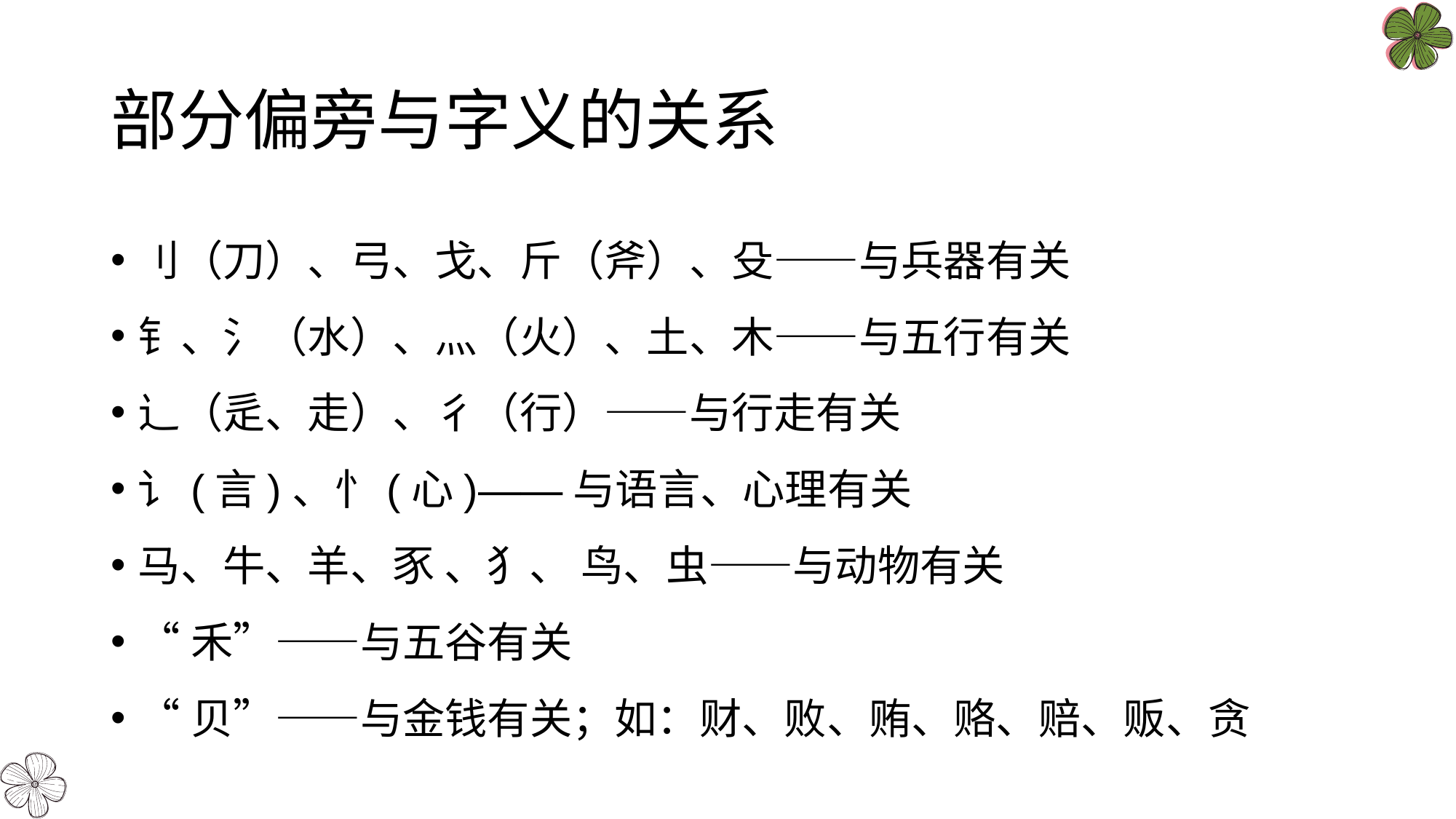

# 部分偏旁与字义的关系
刂（刀）、弓、戈、斤（斧）、殳——与兵器有关
钅、氵（水）、灬（火）、土、木——与五行有关
辶（辵、走）、彳（行）——与行走有关
讠(言)、忄(心)——与语言、心理有关
马、牛、羊、豕 、犭、 鸟、虫——与动物有关
“禾”——与五谷有关
“贝”——与金钱有关；如：财、败、贿、赂、赔、贩、贪